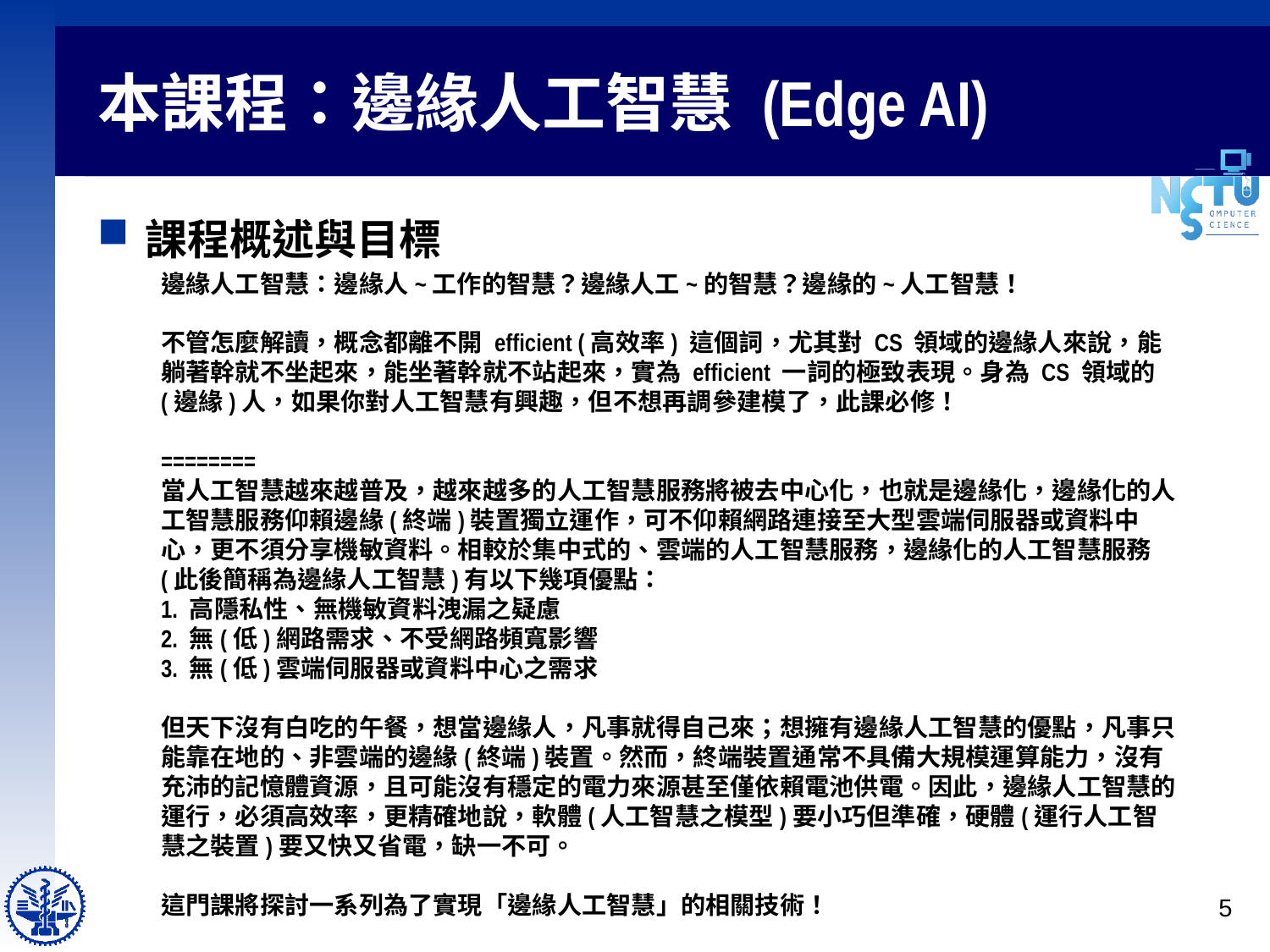

# 本課程：邊緣人工智慧 (Edge AI)
課程概述與目標
邊緣人工智慧：邊緣人~工作的智慧？邊緣人工~的智慧？邊緣的~人工智慧！
不管怎麼解讀，概念都離不開 efficient (高效率) 這個詞，尤其對 CS 領域的邊緣人來說，能躺著幹就不坐起來，能坐著幹就不站起來，實為 efficient 一詞的極致表現。身為 CS 領域的(邊緣)人，如果你對人工智慧有興趣，但不想再調參建模了，此課必修！
========
當人工智慧越來越普及，越來越多的人工智慧服務將被去中心化，也就是邊緣化，邊緣化的人工智慧服務仰賴邊緣(終端)裝置獨立運作，可不仰賴網路連接至大型雲端伺服器或資料中心，更不須分享機敏資料。相較於集中式的、雲端的人工智慧服務，邊緣化的人工智慧服務(此後簡稱為邊緣人工智慧)有以下幾項優點：
1. 高隱私性、無機敏資料洩漏之疑慮
2. 無(低)網路需求、不受網路頻寬影響
3. 無(低)雲端伺服器或資料中心之需求
但天下沒有白吃的午餐，想當邊緣人，凡事就得自己來；想擁有邊緣人工智慧的優點，凡事只能靠在地的、非雲端的邊緣(終端)裝置。然而，終端裝置通常不具備大規模運算能力，沒有充沛的記憶體資源，且可能沒有穩定的電力來源甚至僅依賴電池供電。因此，邊緣人工智慧的運行，必須高效率，更精確地說，軟體(人工智慧之模型)要小巧但準確，硬體(運行人工智慧之裝置)要又快又省電，缺一不可。
這門課將探討一系列為了實現「邊緣人工智慧」的相關技術！
5